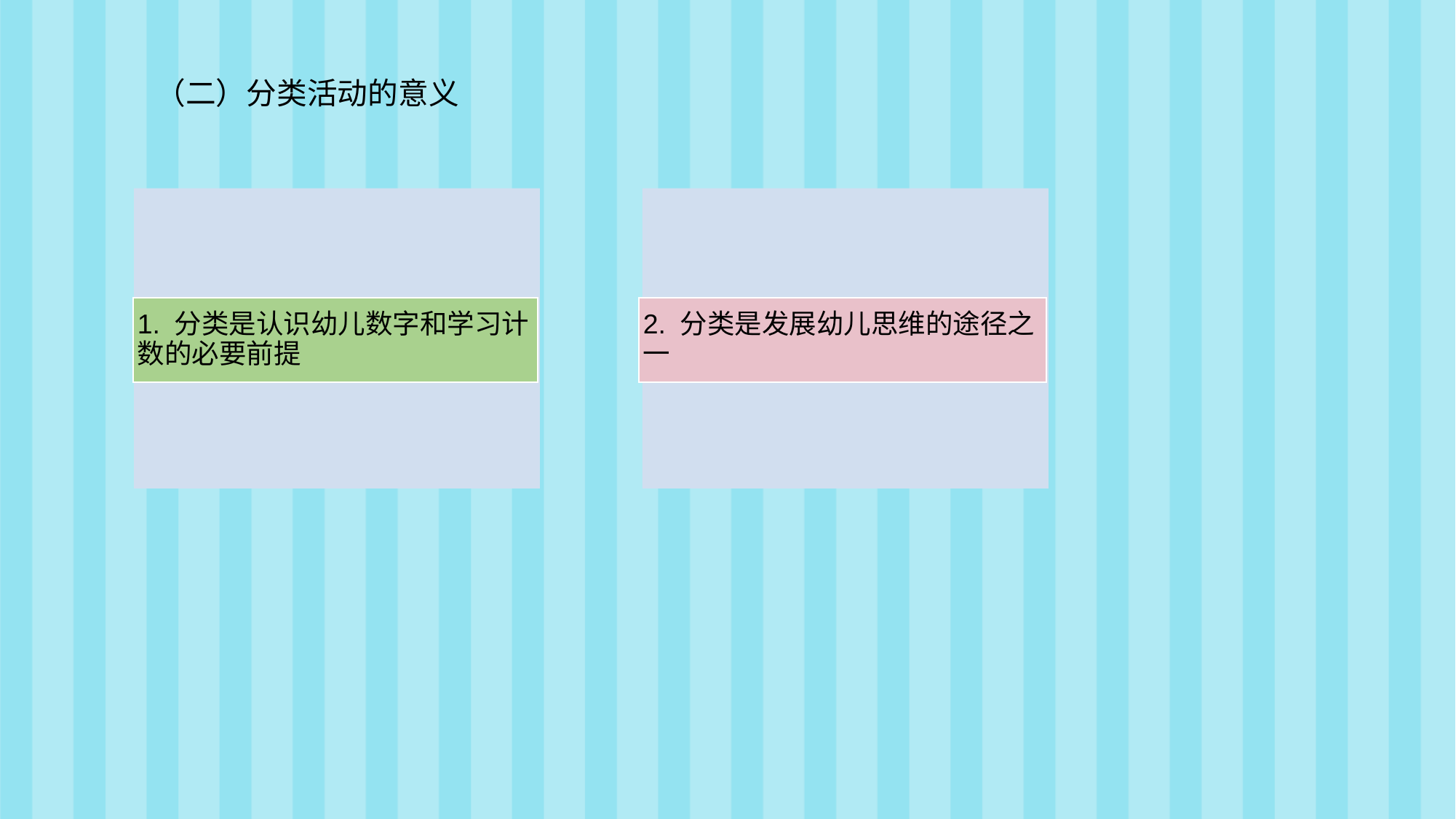

1. 分类是认识幼儿数字和学习计数的必要前提
2. 分类是发展幼儿思维的途径之一
（二）分类活动的意义